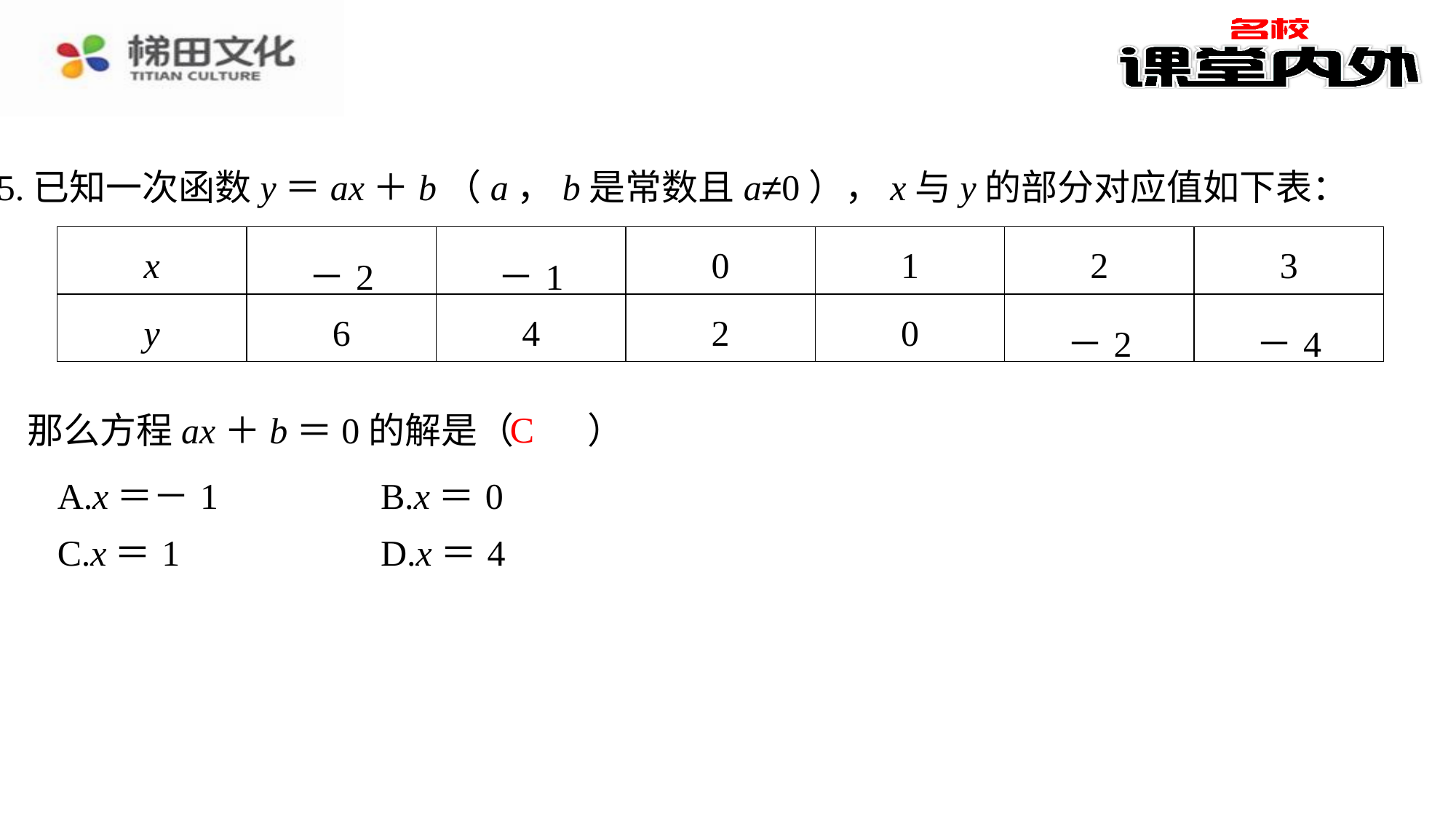

5.已知一次函数y＝ax＋b（a，b是常数且a≠0），x与y的部分对应值如下表：
| x | －2 | －1 | 0 | 1 | 2 | 3 |
| --- | --- | --- | --- | --- | --- | --- |
| y | 6 | 4 | 2 | 0 | －2 | －4 |
C
那么方程ax＋b＝0的解是（　C　）
| A.x＝－1 | B.x＝0 |
| --- | --- |
| C.x＝1 | D.x＝4 |